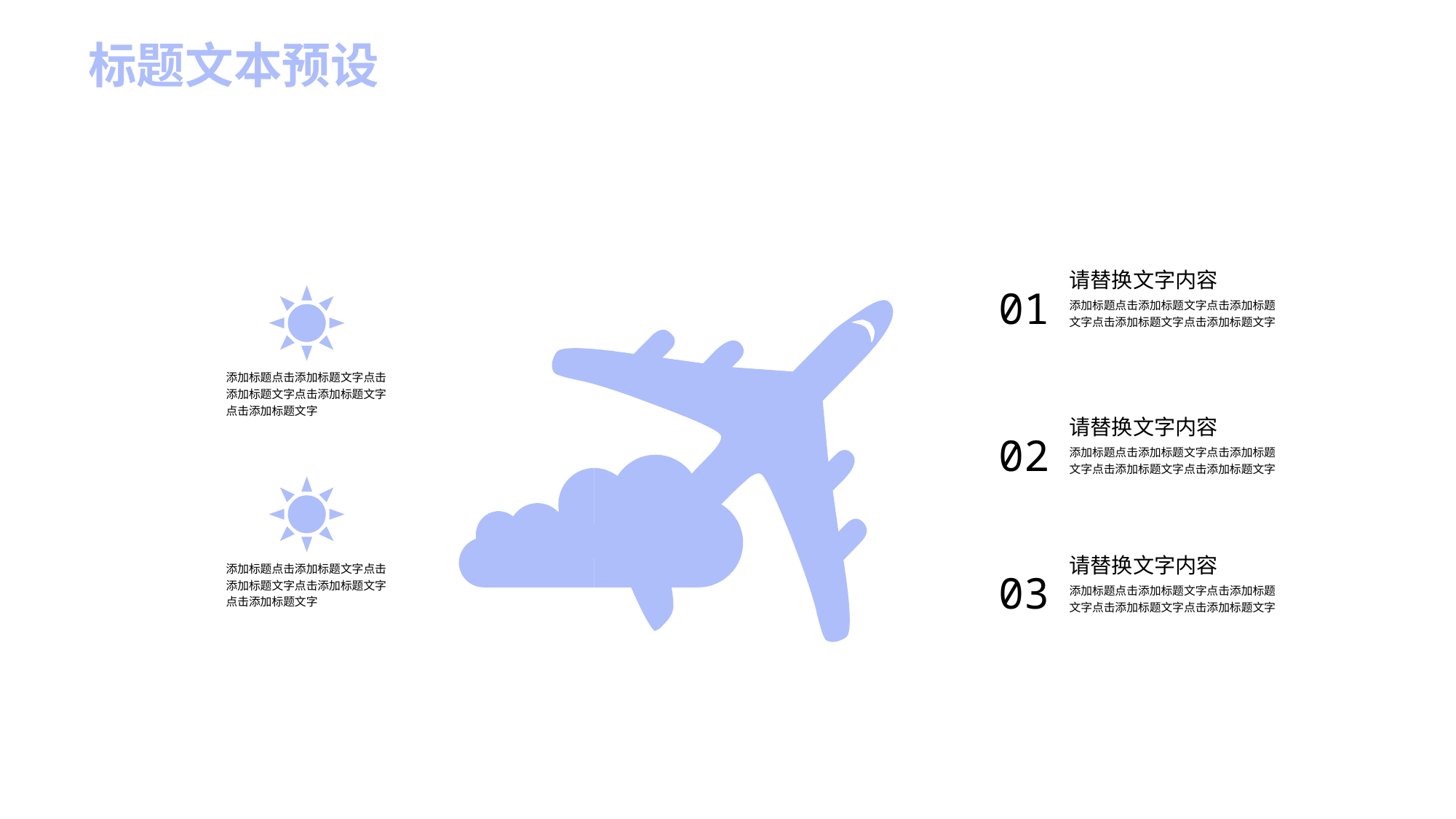

标题文本预设
请替换文字内容
01

添加标题点击添加标题文字点击添加标题文字点击添加标题文字点击添加标题文字

添加标题点击添加标题文字点击添加标题文字点击添加标题文字点击添加标题文字
请替换文字内容
02
添加标题点击添加标题文字点击添加标题文字点击添加标题文字点击添加标题文字

请替换文字内容
03
添加标题点击添加标题文字点击添加标题文字点击添加标题文字点击添加标题文字
添加标题点击添加标题文字点击添加标题文字点击添加标题文字点击添加标题文字